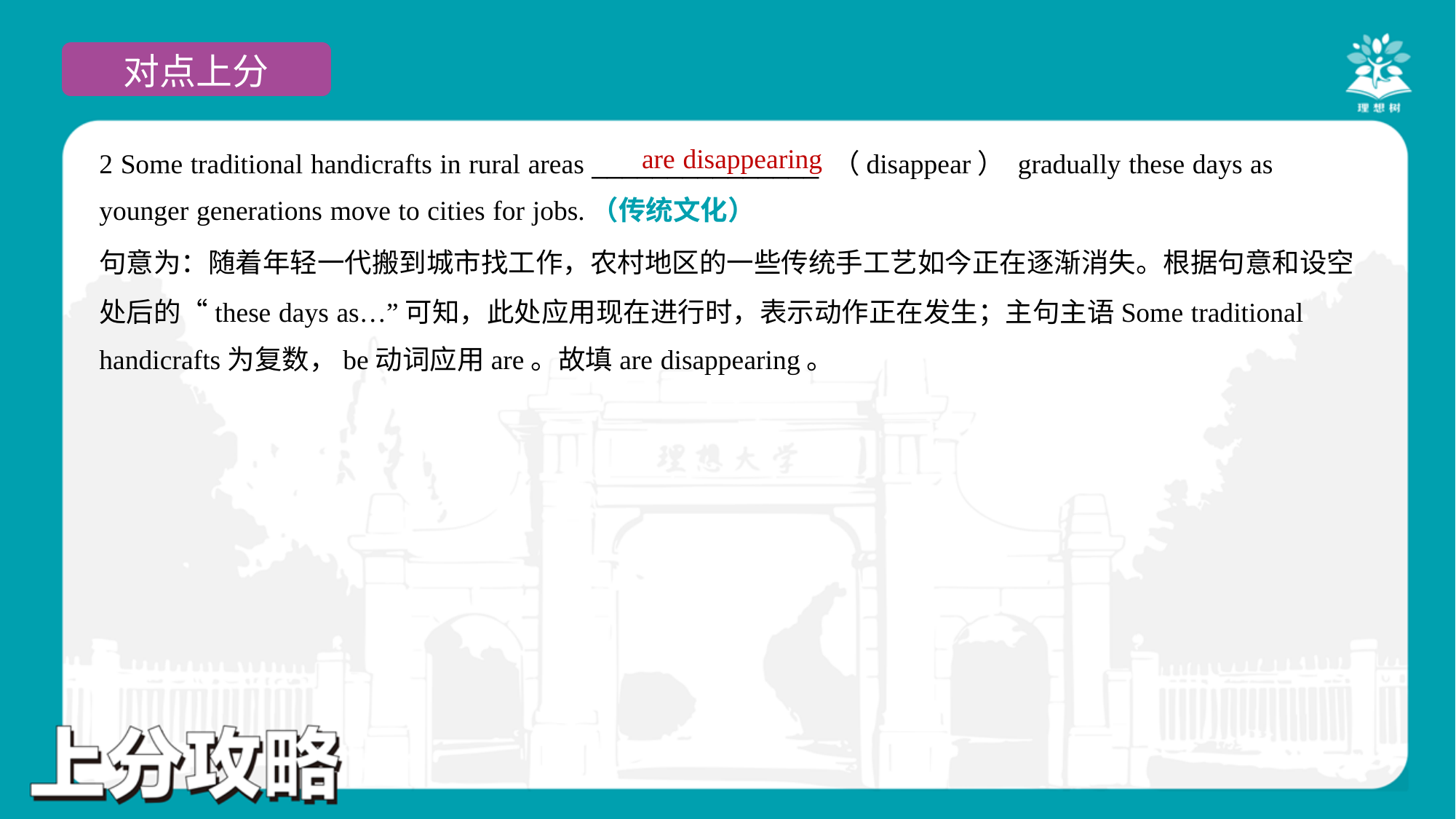

are disappearing
2 Some traditional handicrafts in rural areas _______________ （disappear） gradually these days as
younger generations move to cities for jobs.（传统文化）
句意为：随着年轻一代搬到城市找工作，农村地区的一些传统手工艺如今正在逐渐消失。根据句意和设空
处后的“these days as…”可知，此处应用现在进行时，表示动作正在发生；主句主语Some traditional
handicrafts为复数，be动词应用are。故填are disappearing。